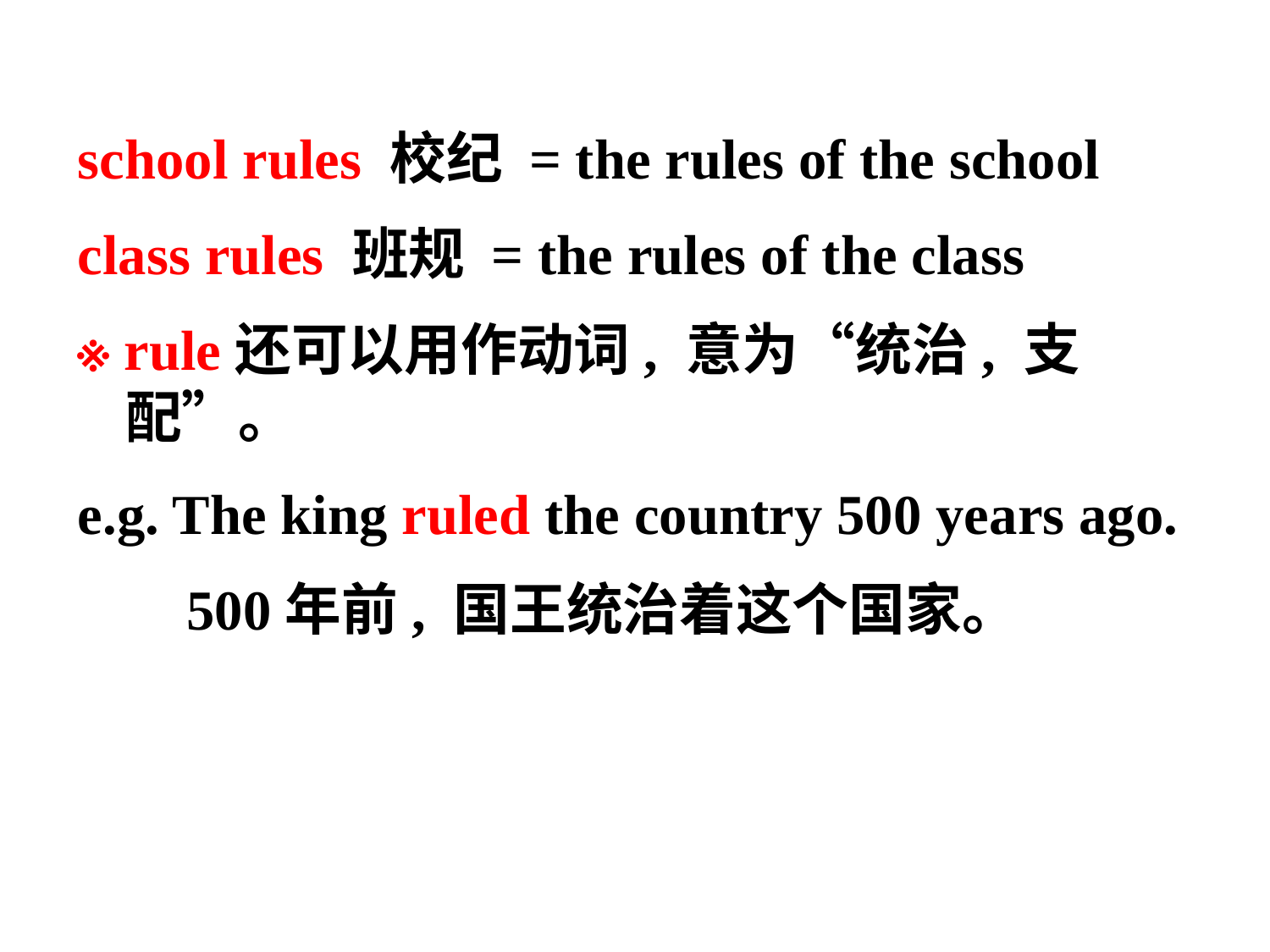

school rules 校纪 = the rules of the school
class rules 班规 = the rules of the class
※ rule还可以用作动词, 意为“统治, 支配”。
e.g. The king ruled the country 500 years ago.
　   500年前, 国王统治着这个国家。